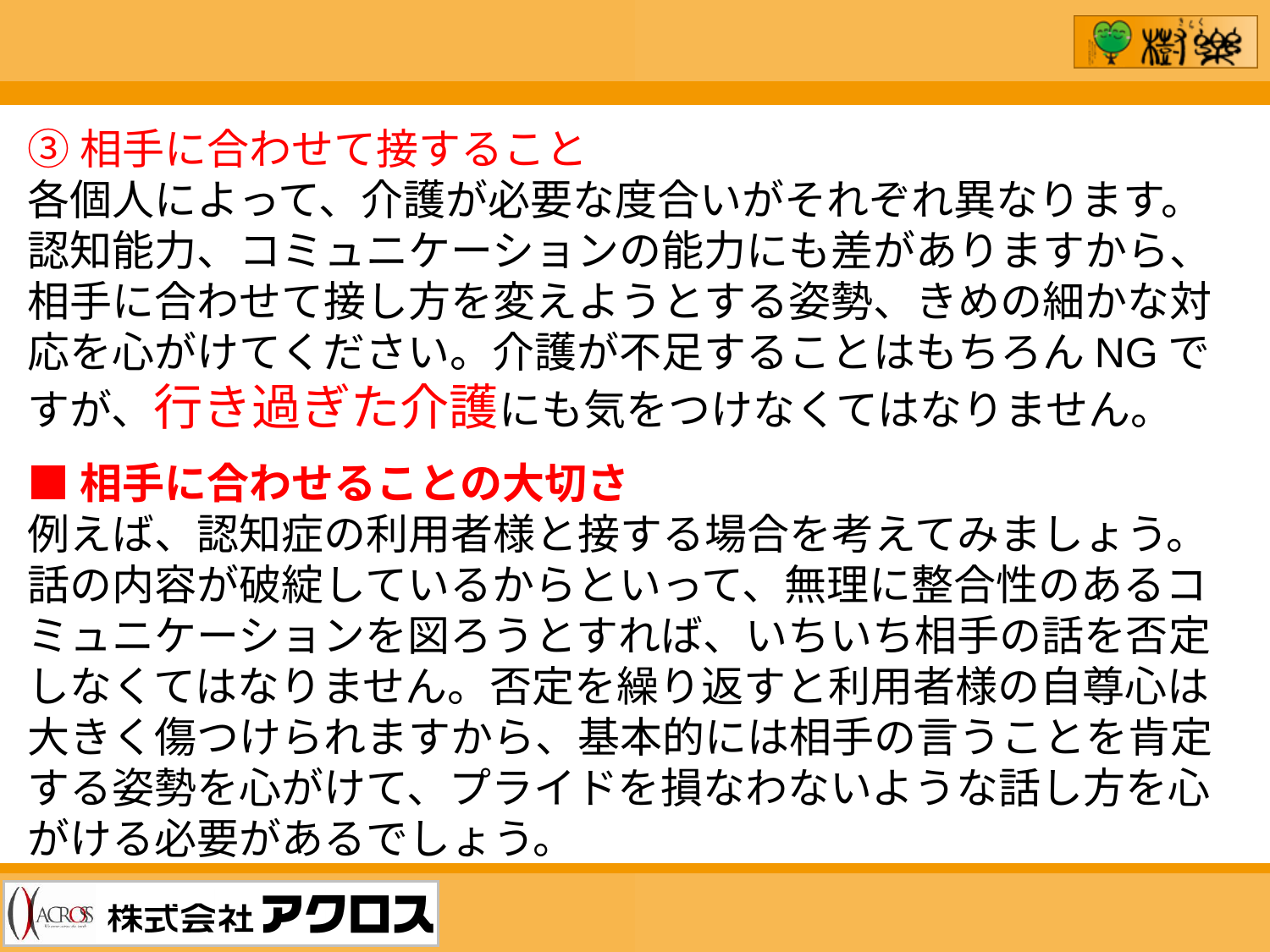

③相手に合わせて接すること
各個人によって、介護が必要な度合いがそれぞれ異なります。認知能力、コミュニケーションの能力にも差がありますから、相手に合わせて接し方を変えようとする姿勢、きめの細かな対応を心がけてください。介護が不足することはもちろんNGですが、行き過ぎた介護にも気をつけなくてはなりません。

■相手に合わせることの大切さ
例えば、認知症の利用者様と接する場合を考えてみましょう。話の内容が破綻しているからといって、無理に整合性のあるコミュニケーションを図ろうとすれば、いちいち相手の話を否定しなくてはなりません。否定を繰り返すと利用者様の自尊心は大きく傷つけられますから、基本的には相手の言うことを肯定する姿勢を心がけて、プライドを損なわないような話し方を心がける必要があるでしょう。